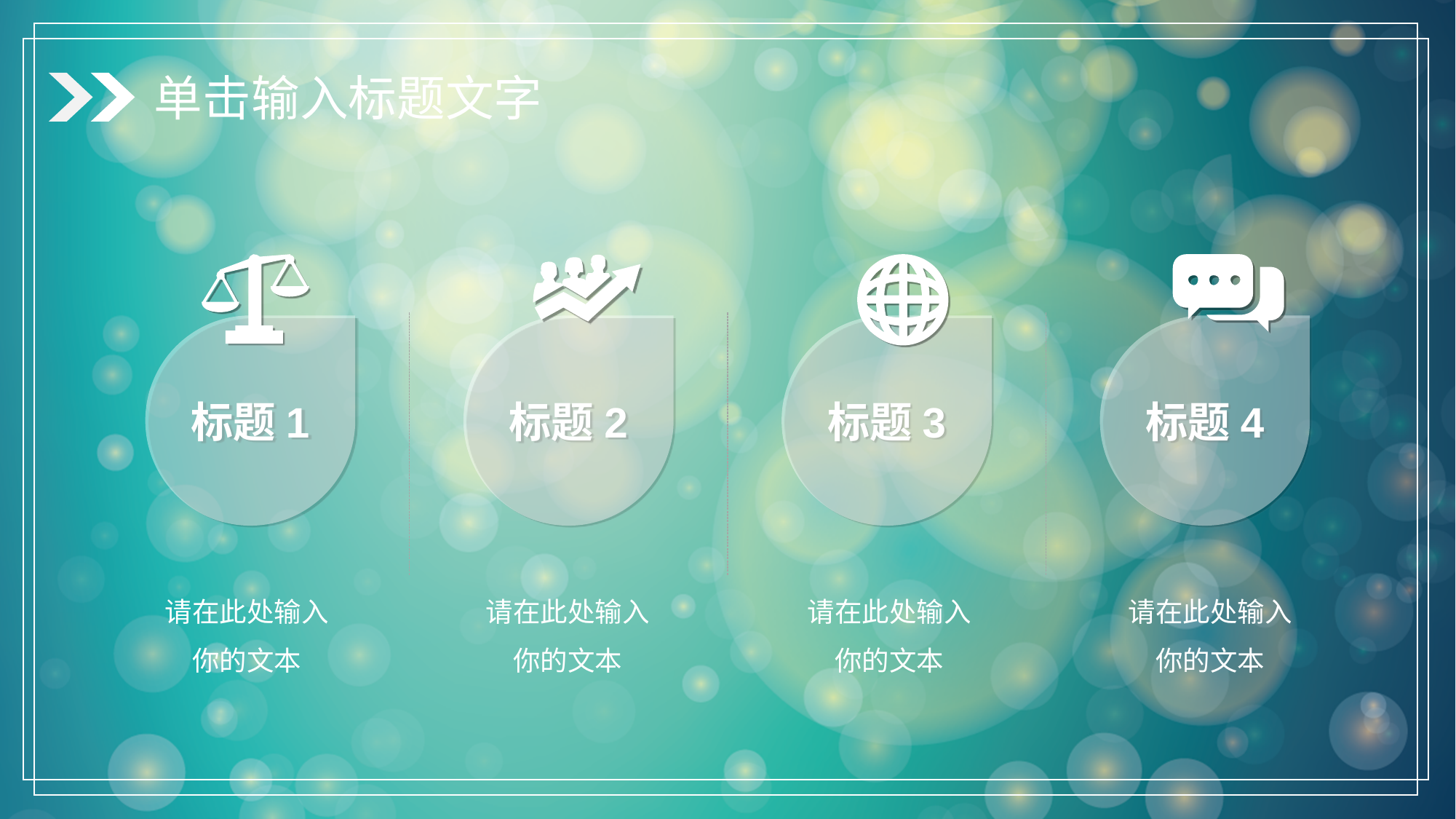

单击输入标题文字

标题1
标题2
标题3
标题4
请在此处输入你的文本
请在此处输入你的文本
请在此处输入你的文本
请在此处输入你的文本